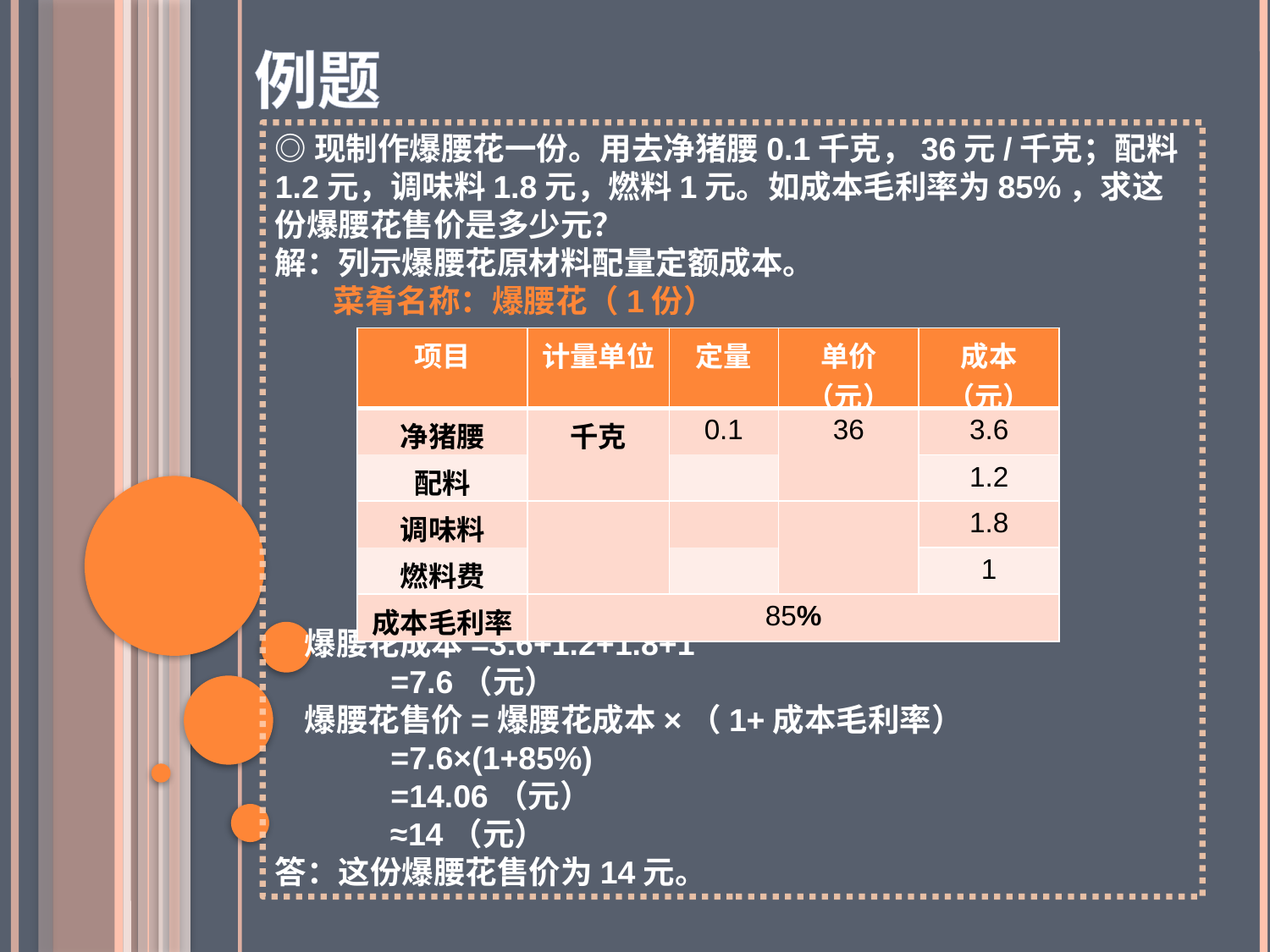

例题
◎现制作爆腰花一份。用去净猪腰0.1千克，36元/千克；配料1.2元，调味料1.8元，燃料1元。如成本毛利率为85%，求这份爆腰花售价是多少元？
解：列示爆腰花原材料配量定额成本。
       菜肴名称：爆腰花（1份）

   爆腰花成本=3.6+1.2+1.8+1
             =7.6（元）
   爆腰花售价=爆腰花成本×（1+成本毛利率）
             =7.6×(1+85%)
             =14.06（元）
             ≈14（元）
答：这份爆腰花售价为14元。
| 项目 | 计量单位 | 定量 | 单价（元） | 成本（元） |
| --- | --- | --- | --- | --- |
| 净猪腰 | 千克 | 0.1 | 36 | 3.6 |
| 配料 |  |  |  |  |
|  |  |  |  |  |
|  |  |  |  |  |
|  |  |  |  |  |
|  |  |  |  | 1.2 |
| 调味料 |  |  |  | 1.8 |
| 燃料费 |  |  |  |  |
|  |  |  |  |  |
|  |  |  |  |  |
|  |  |  |  |  |
|  |  |  |  | 1 |
| 成本毛利率 | 85% |  |  |  |